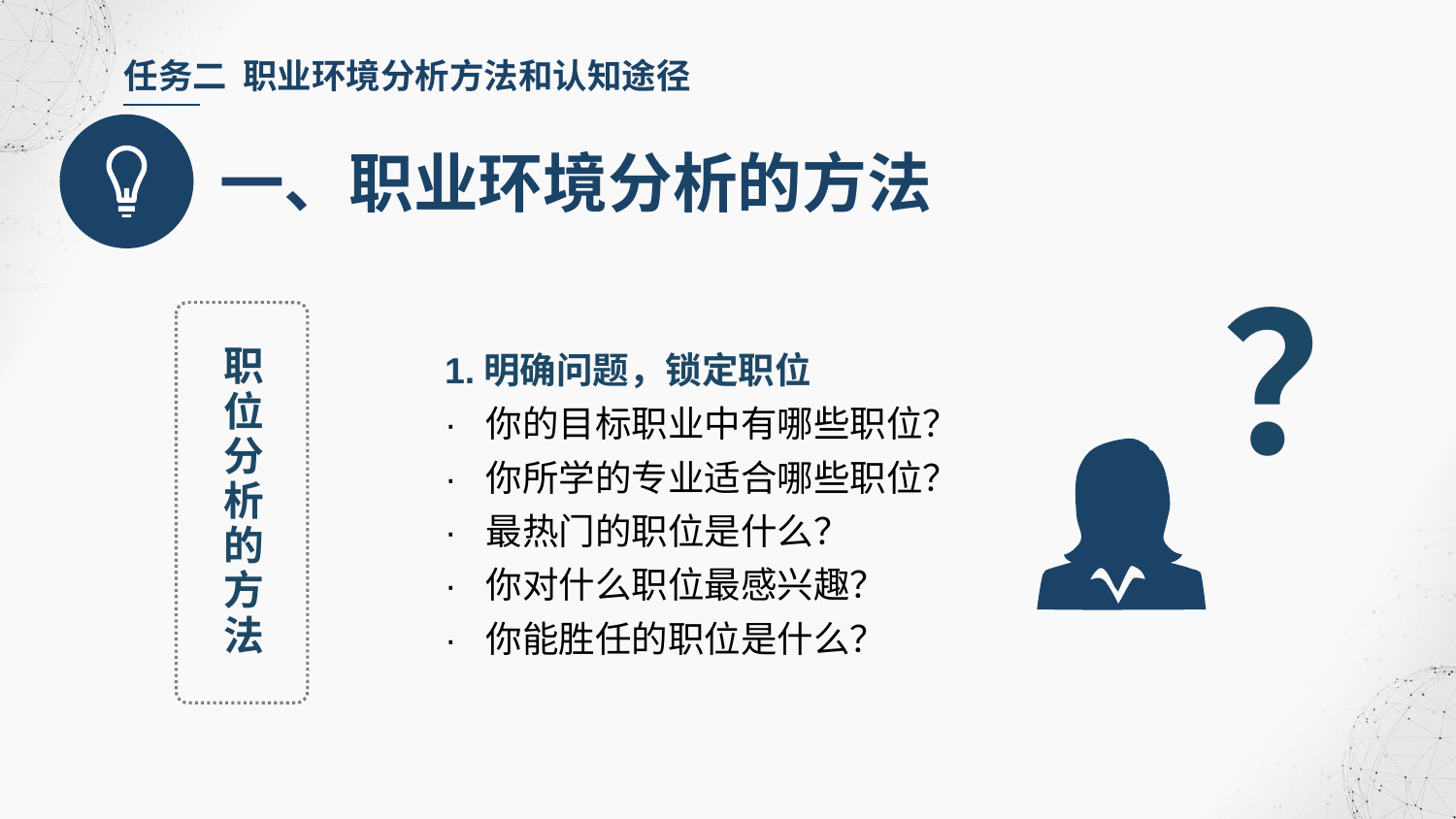

任务二  职业环境分析方法和认知途径

一、职业环境分析的方法

？

1.明确问题，锁定职位
·  你的目标职业中有哪些职位？
·  你所学的专业适合哪些职位？
·  最热门的职位是什么？
·  你对什么职位最感兴趣？
·  你能胜任的职位是什么？
职位分析的方法